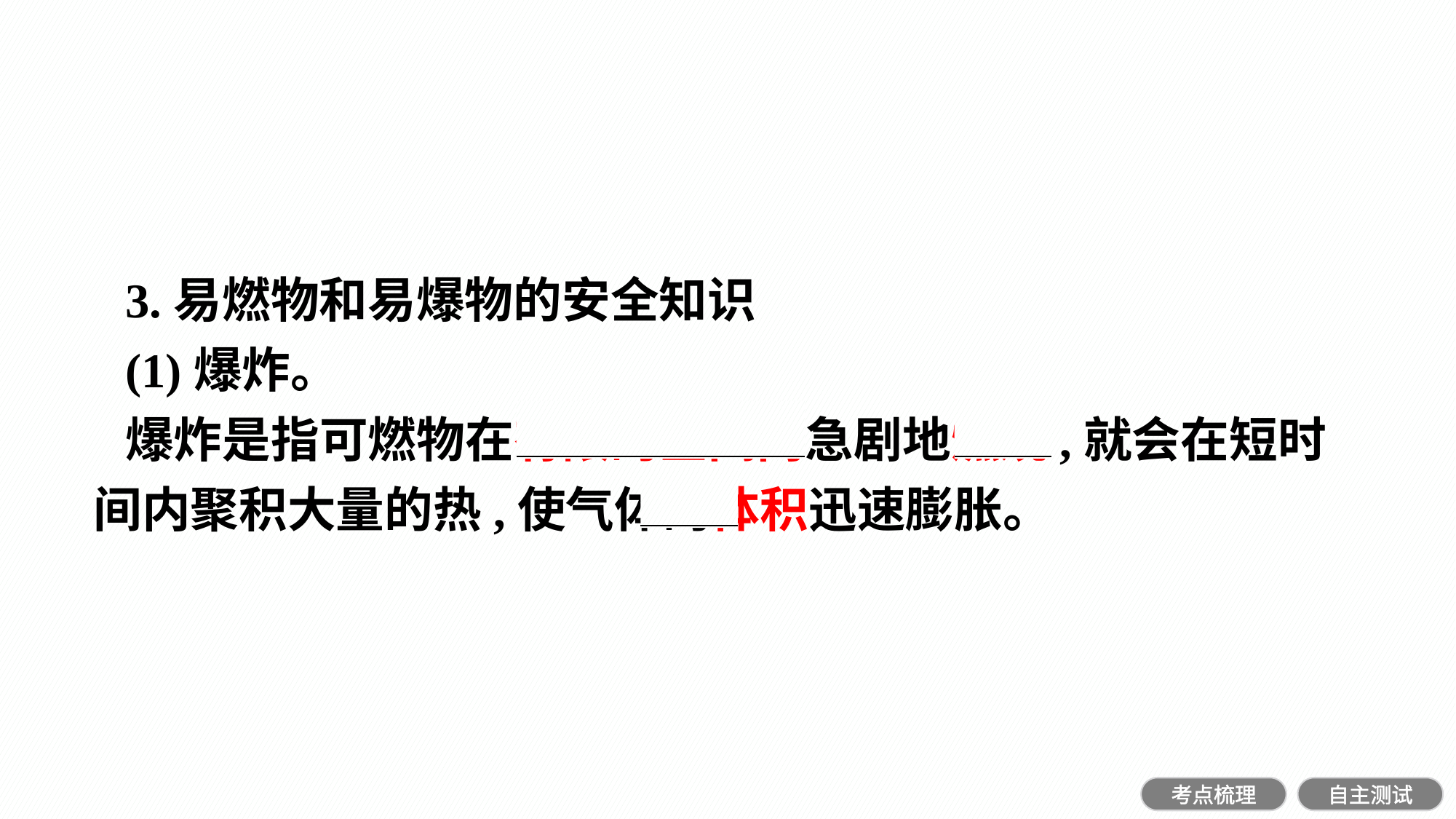

3.易燃物和易爆物的安全知识
(1)爆炸。
爆炸是指可燃物在有限的空间内急剧地燃烧,就会在短时间内聚积大量的热,使气体的体积迅速膨胀。